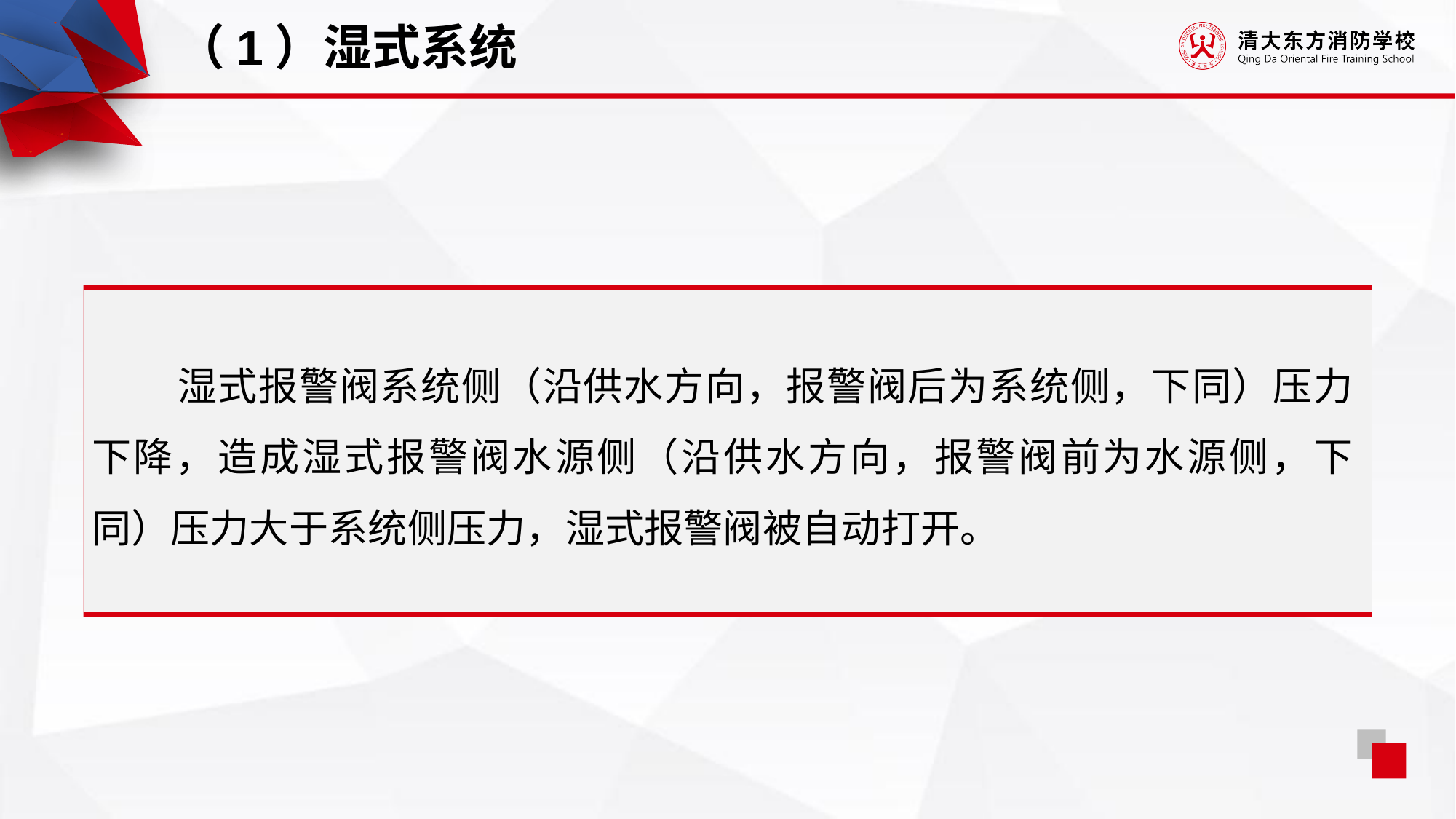

（1）湿式系统

湿式报警阀系统侧（沿供水方向，报警阀后为系统侧，下同）压力下降，造成湿式报警阀水源侧（沿供水方向，报警阀前为水源侧，下同）压力大于系统侧压力，湿式报警阀被自动打开。